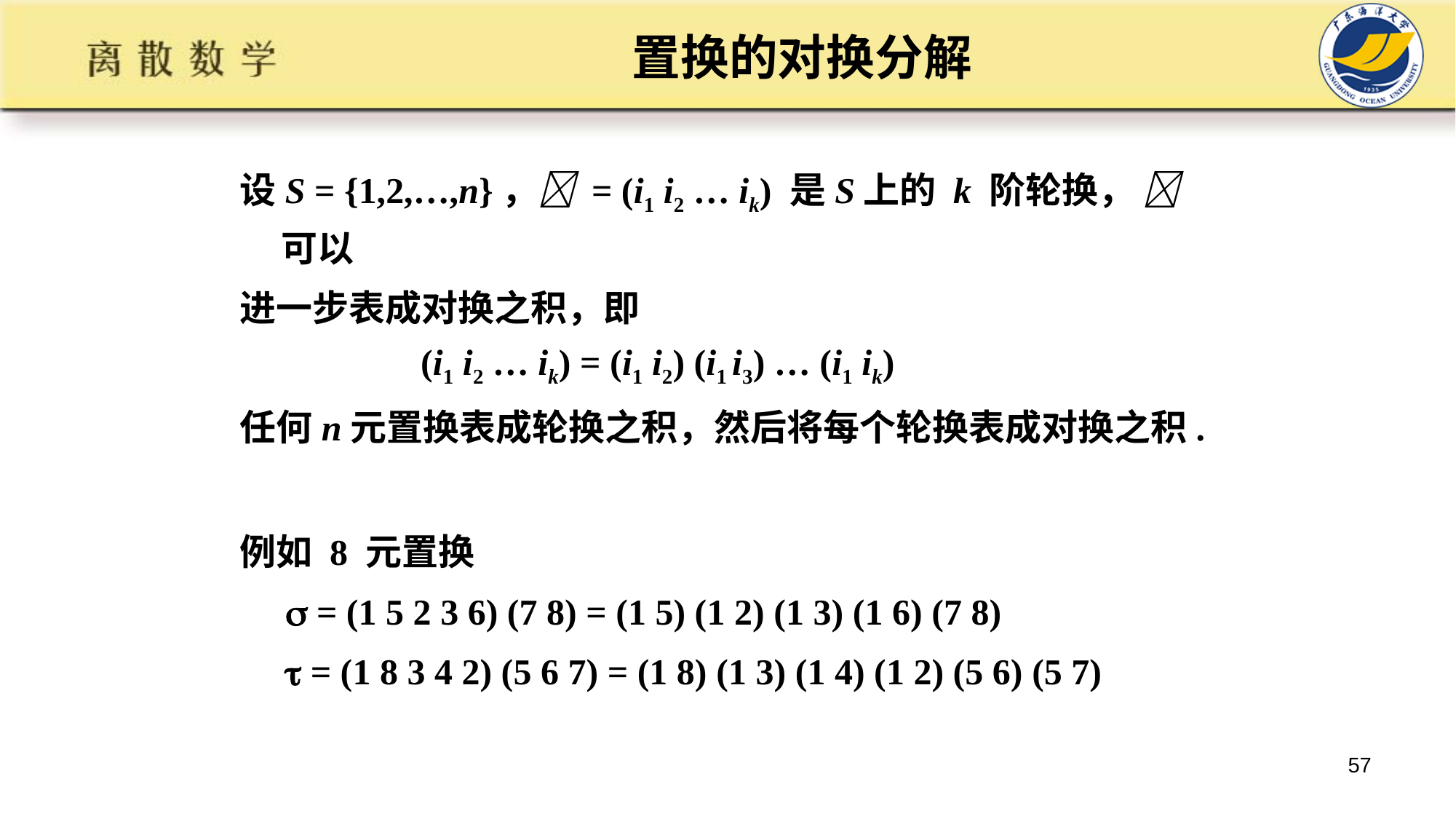

# 置换的对换分解
设S = {1,2,…,n}，σ = (i1 i2 … ik) 是S上的 k 阶轮换， σ 可以
进一步表成对换之积，即
                (i1 i2 … ik) = (i1 i2) (i1 i3) … (i1 ik)
任何n元置换表成轮换之积，然后将每个轮换表成对换之积.
例如 8 元置换
     σ = (1 5 2 3 6) (7 8) = (1 5) (1 2) (1 3) (1 6) (7 8)
     τ = (1 8 3 4 2) (5 6 7) = (1 8) (1 3) (1 4) (1 2) (5 6) (5 7)
57